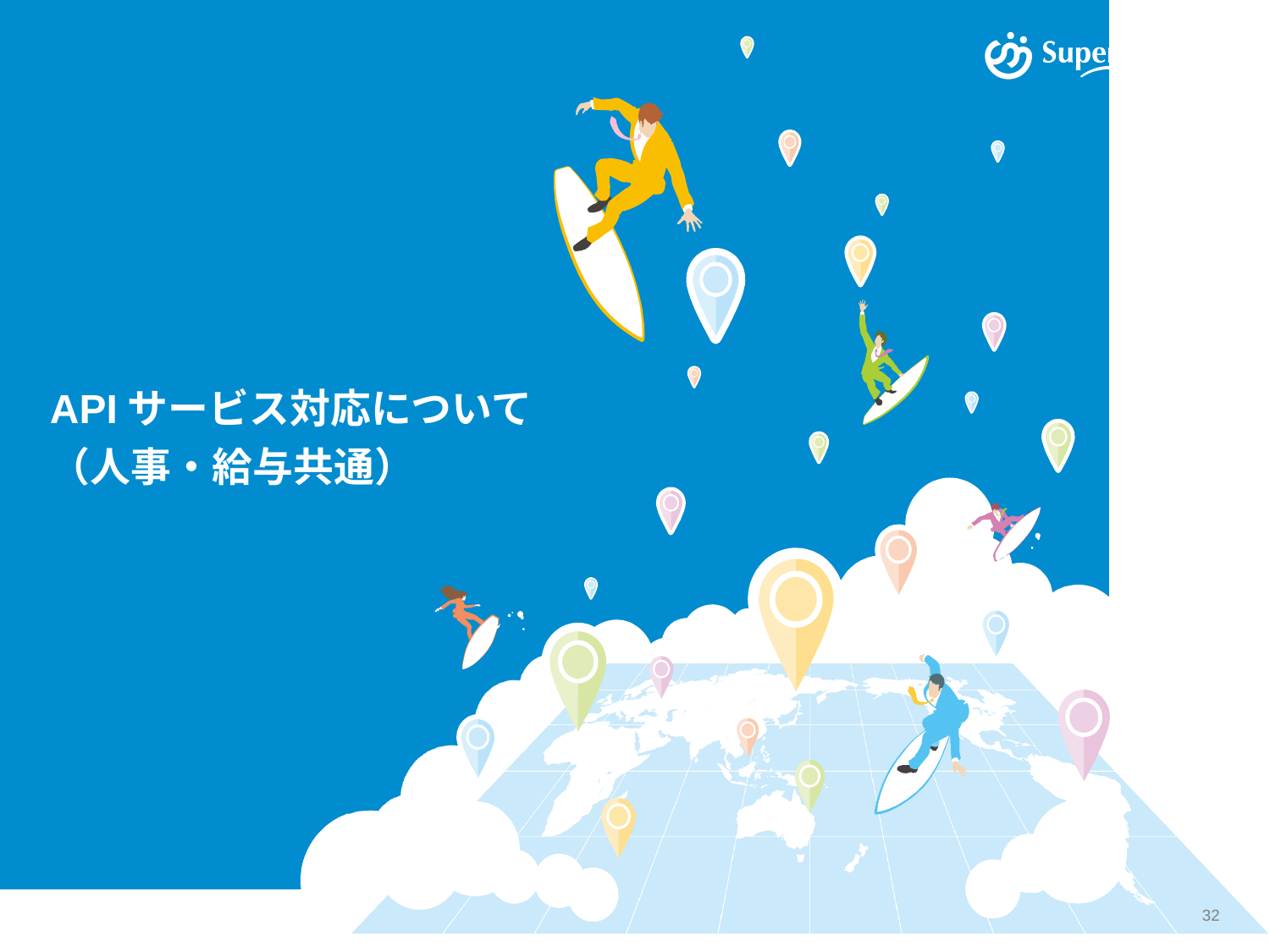

# APIサービス対応について （人事・給与共通）
©  SuperStream Inc. All rights reserved.
32